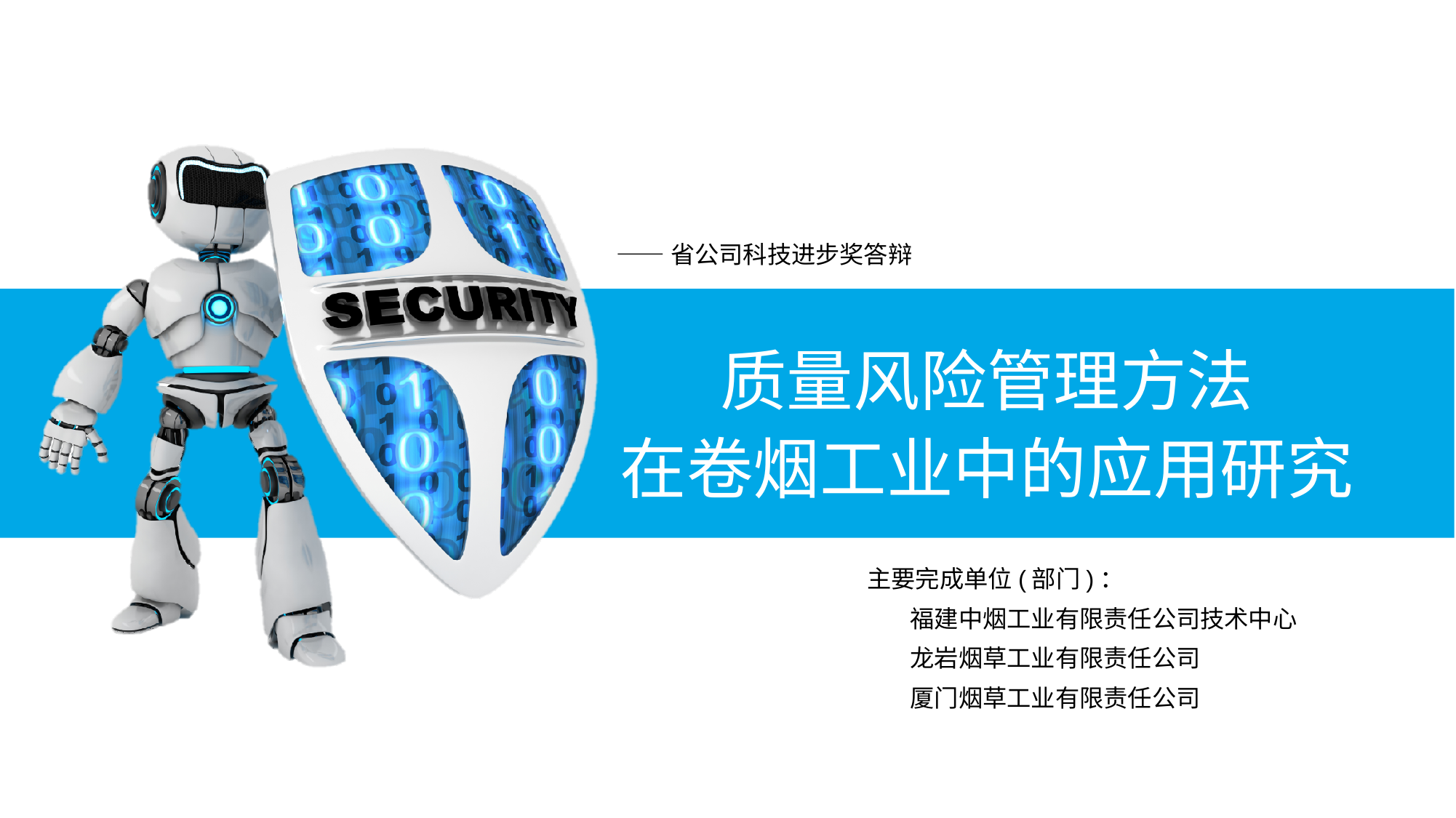

——省公司科技进步奖答辩
质量风险管理方法
在卷烟工业中的应用研究
主要完成单位(部门)：
福建中烟工业有限责任公司技术中心
龙岩烟草工业有限责任公司
厦门烟草工业有限责任公司